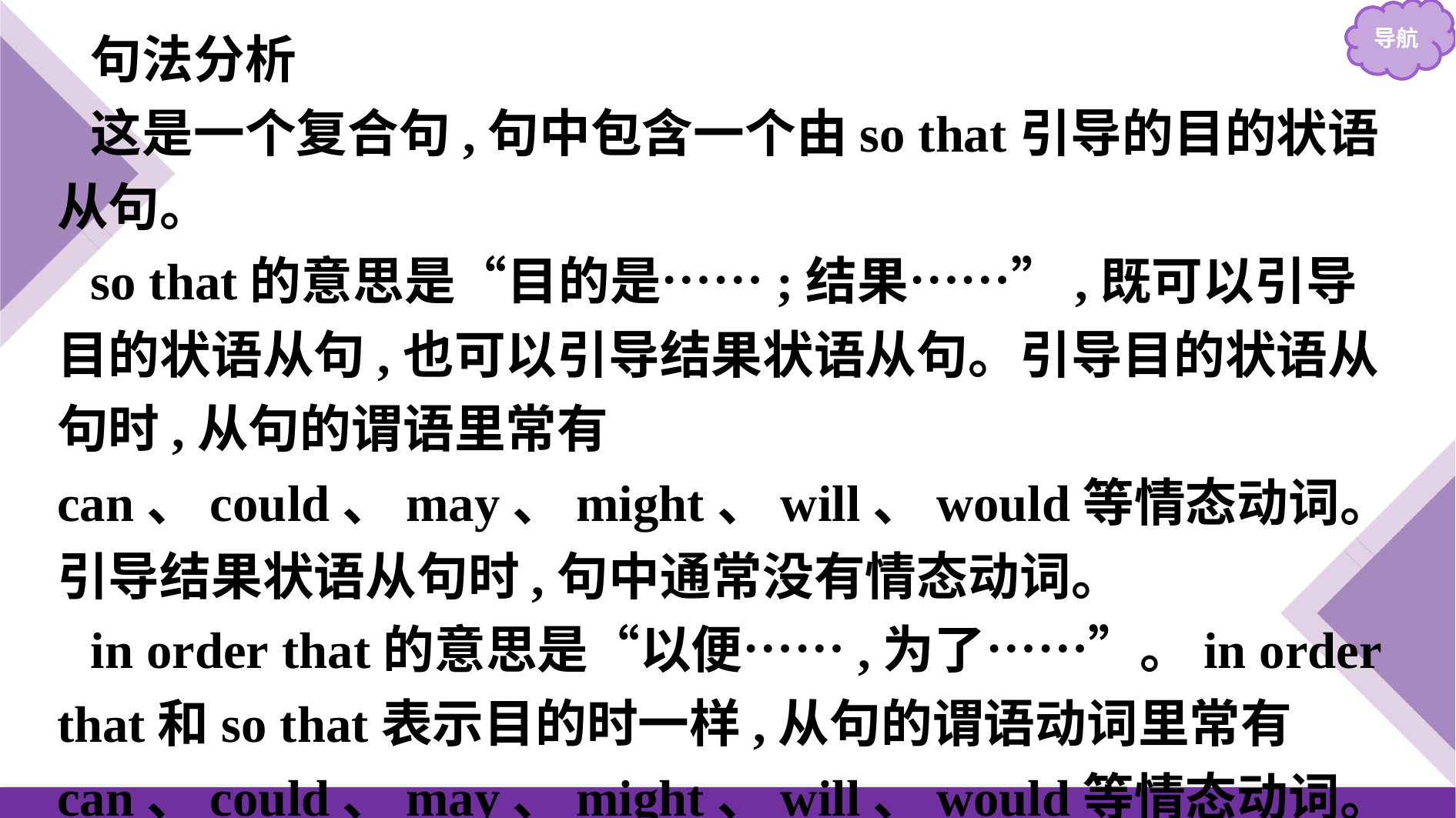

句法分析
这是一个复合句,句中包含一个由so that引导的目的状语从句。
so that的意思是“目的是……;结果……”,既可以引导目的状语从句,也可以引导结果状语从句。引导目的状语从句时,从句的谓语里常有can、could、may、might、will、would等情态动词。引导结果状语从句时,句中通常没有情态动词。
in order that的意思是“以便……,为了……”。in order that和so that表示目的时一样,从句的谓语动词里常有can、could、may、might、will、would等情态动词。